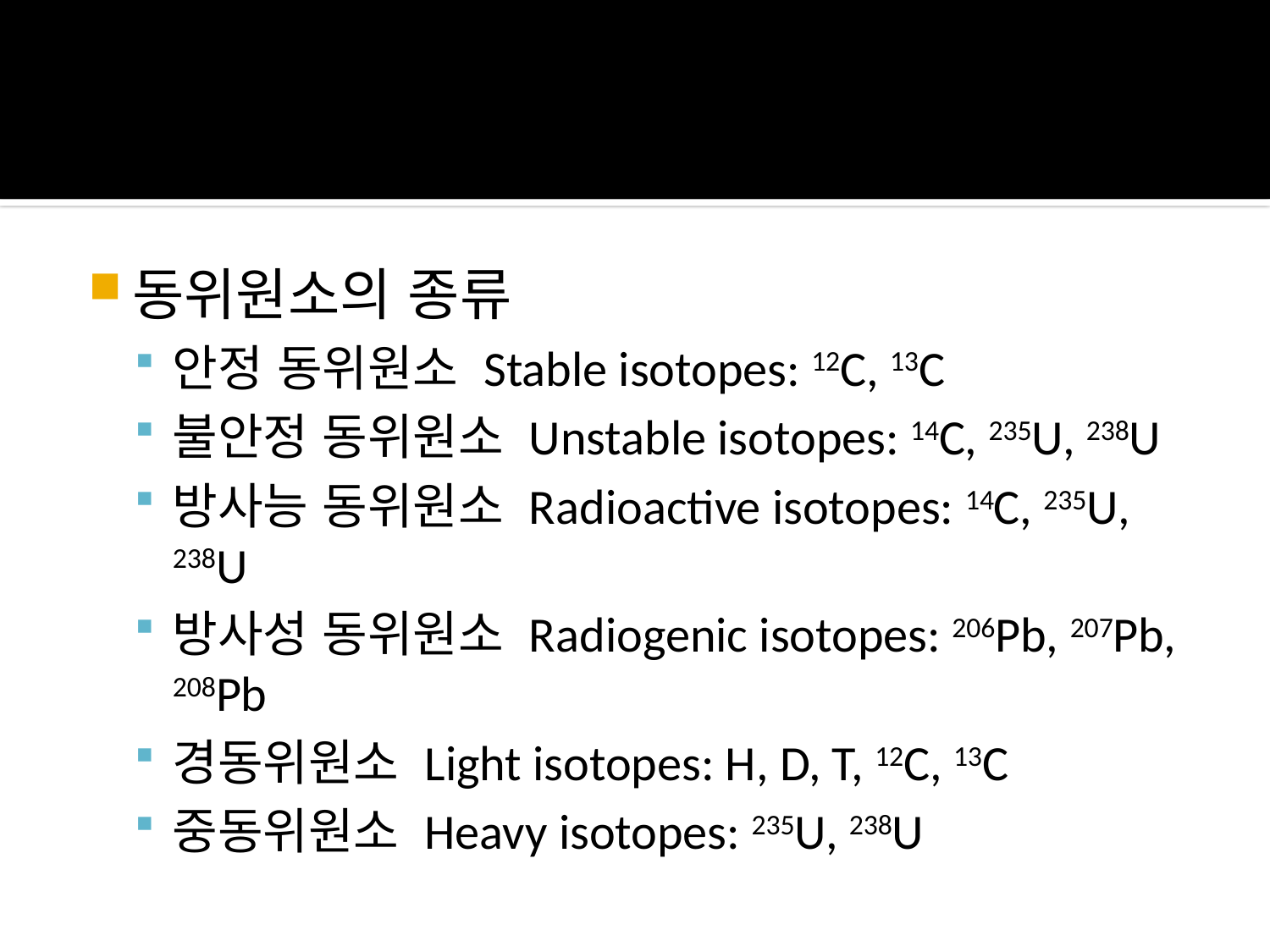

동위원소의 종류
안정 동위원소 Stable isotopes: 12C, 13C
불안정 동위원소 Unstable isotopes: 14C, 235U, 238U
방사능 동위원소 Radioactive isotopes: 14C, 235U, 238U
방사성 동위원소 Radiogenic isotopes: 206Pb, 207Pb, 208Pb
경동위원소 Light isotopes: H, D, T, 12C, 13C
중동위원소 Heavy isotopes: 235U, 238U